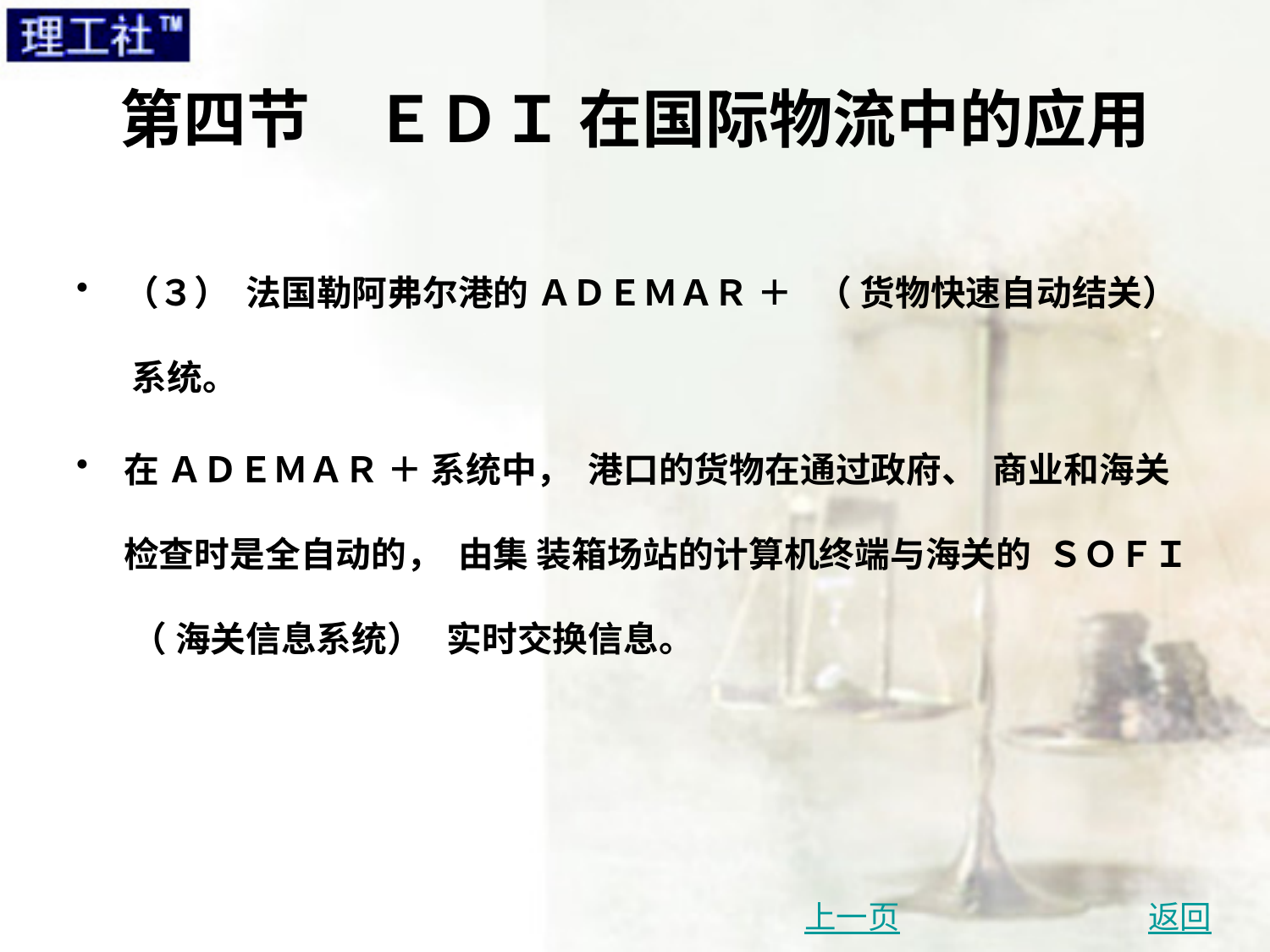

# 第四节　ＥＤＩ 在国际物流中的应用
（３）  法国勒阿弗尔港的 ＡＤＥＭＡＲ ＋   （ 货物快速自动结关）   系统。
在 ＡＤＥＭＡＲ ＋ 系统中，  港口的货物在通过政府、  商业和海关检查时是全自动的，  由集 装箱场站的计算机终端与海关的  ＳＯＦＩ  （ 海关信息系统）   实时交换信息。

上一页
返回